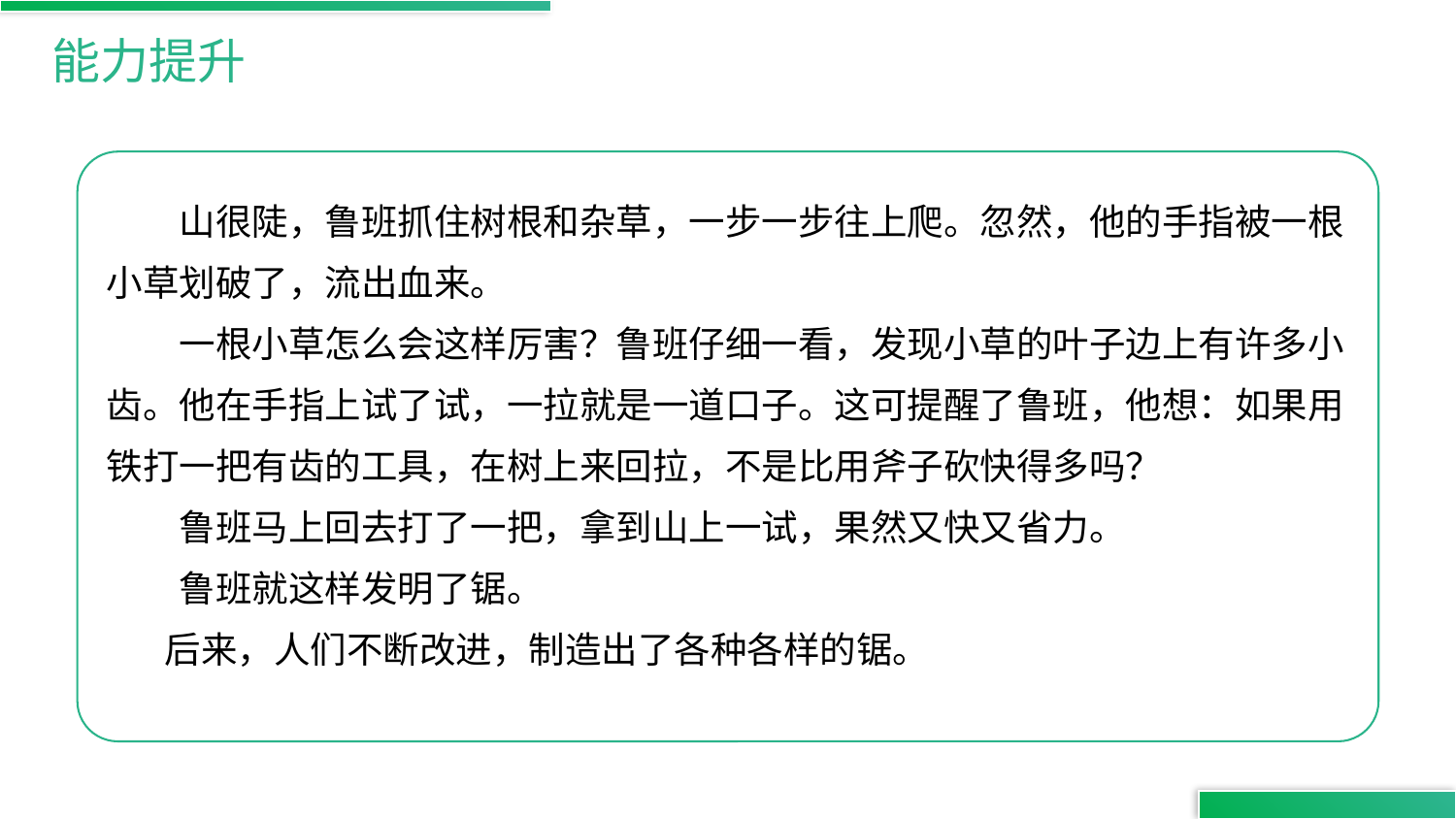

能力提升

　　山很陡，鲁班抓住树根和杂草，一步一步往上爬。忽然，他的手指被一根小草划破了，流出血来。
　　一根小草怎么会这样厉害？鲁班仔细一看，发现小草的叶子边上有许多小齿。他在手指上试了试，一拉就是一道口子。这可提醒了鲁班，他想：如果用铁打一把有齿的工具，在树上来回拉，不是比用斧子砍快得多吗？
　　鲁班马上回去打了一把，拿到山上一试，果然又快又省力。
　　鲁班就这样发明了锯。
      后来，人们不断改进，制造出了各种各样的锯。